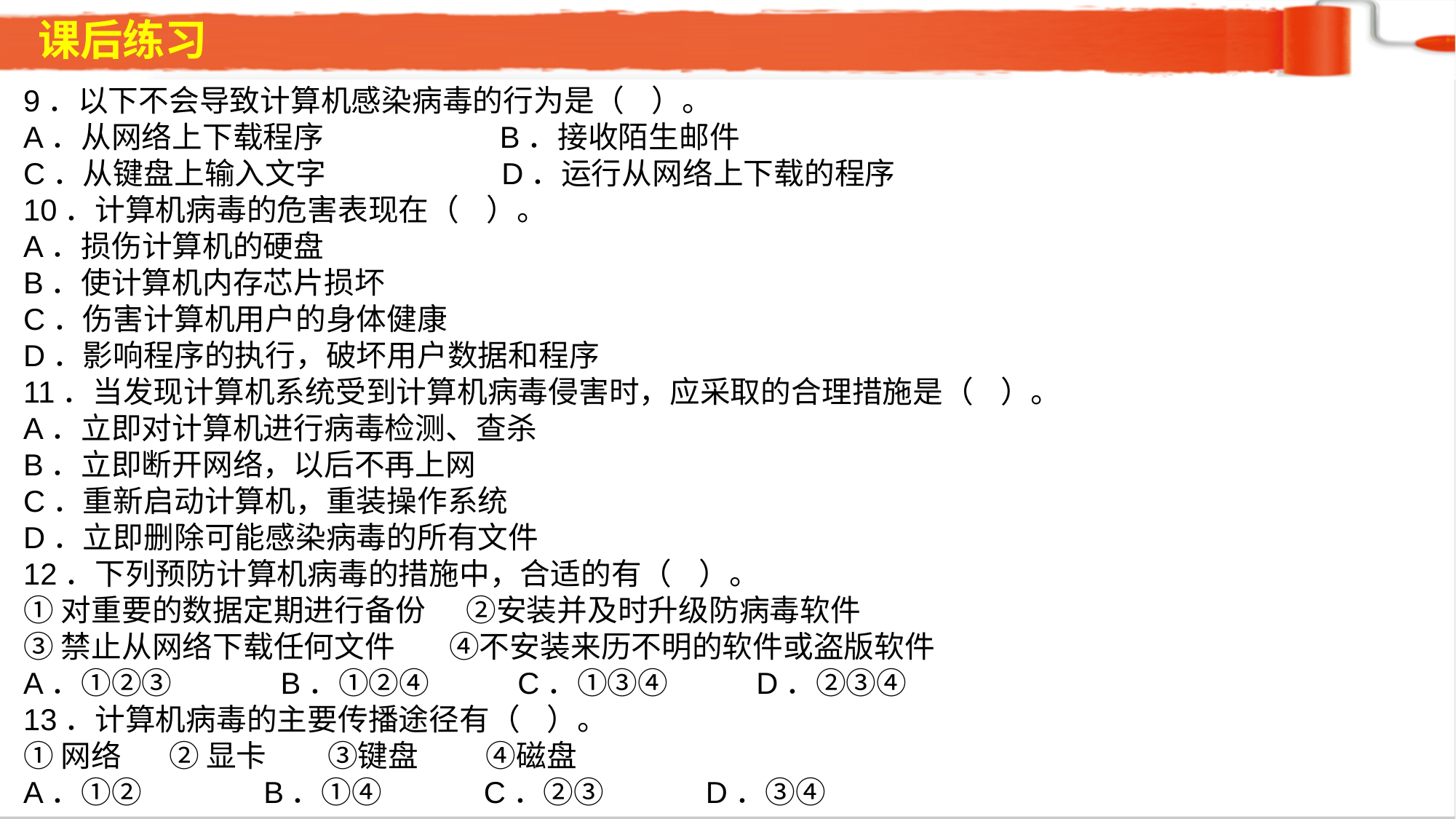

课后练习
9．以下不会导致计算机感染病毒的行为是（    ）。A．从网络上下载程序                         B．接收陌生邮件C．从键盘上输入文字                         D．运行从网络上下载的程序10．计算机病毒的危害表现在（    ）。A．损伤计算机的硬盘B．使计算机内存芯片损坏C．伤害计算机用户的身体健康D．影响程序的执行，破坏用户数据和程序11．当发现计算机系统受到计算机病毒侵害时，应采取的合理措施是（    ）。A．立即对计算机进行病毒检测、查杀 B．立即断开网络，以后不再上网C．重新启动计算机，重装操作系统 D．立即删除可能感染病毒的所有文件12．下列预防计算机病毒的措施中，合适的有（    ）。①对重要的数据定期进行备份      ②安装并及时升级防病毒软件③禁止从网络下载任何文件        ④不安装来历不明的软件或盗版软件A．①②③               B．①②④            C．①③④            D．②③④13．计算机病毒的主要传播途径有（    ）。①网络       ② 显卡         ③键盘          ④磁盘A．①②                 B．①④              C．②③              D．③④